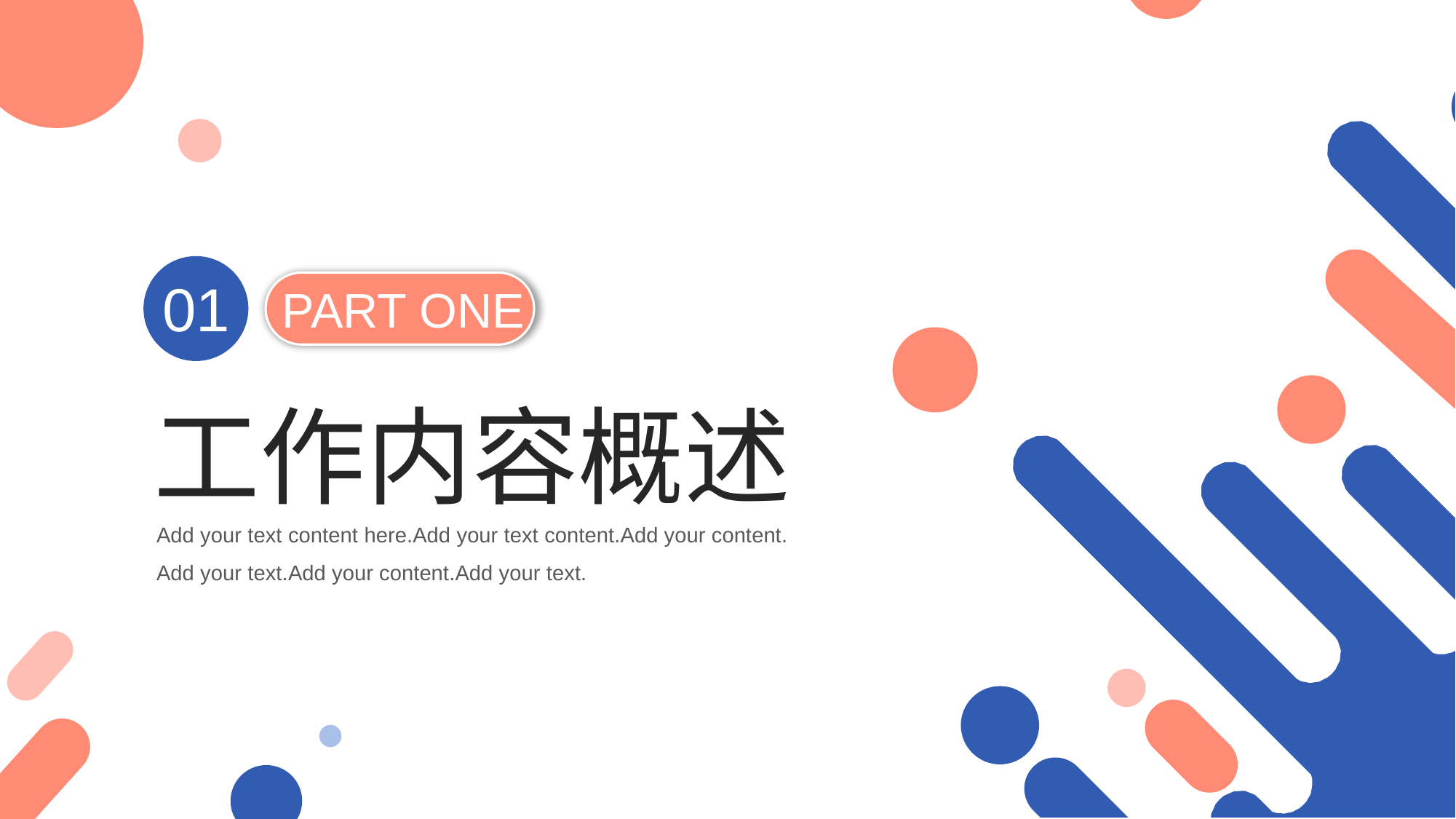

01

PART ONE
工作内容概述
Add your text content here.Add your text content.Add your content.
Add your text.Add your content.Add your text.